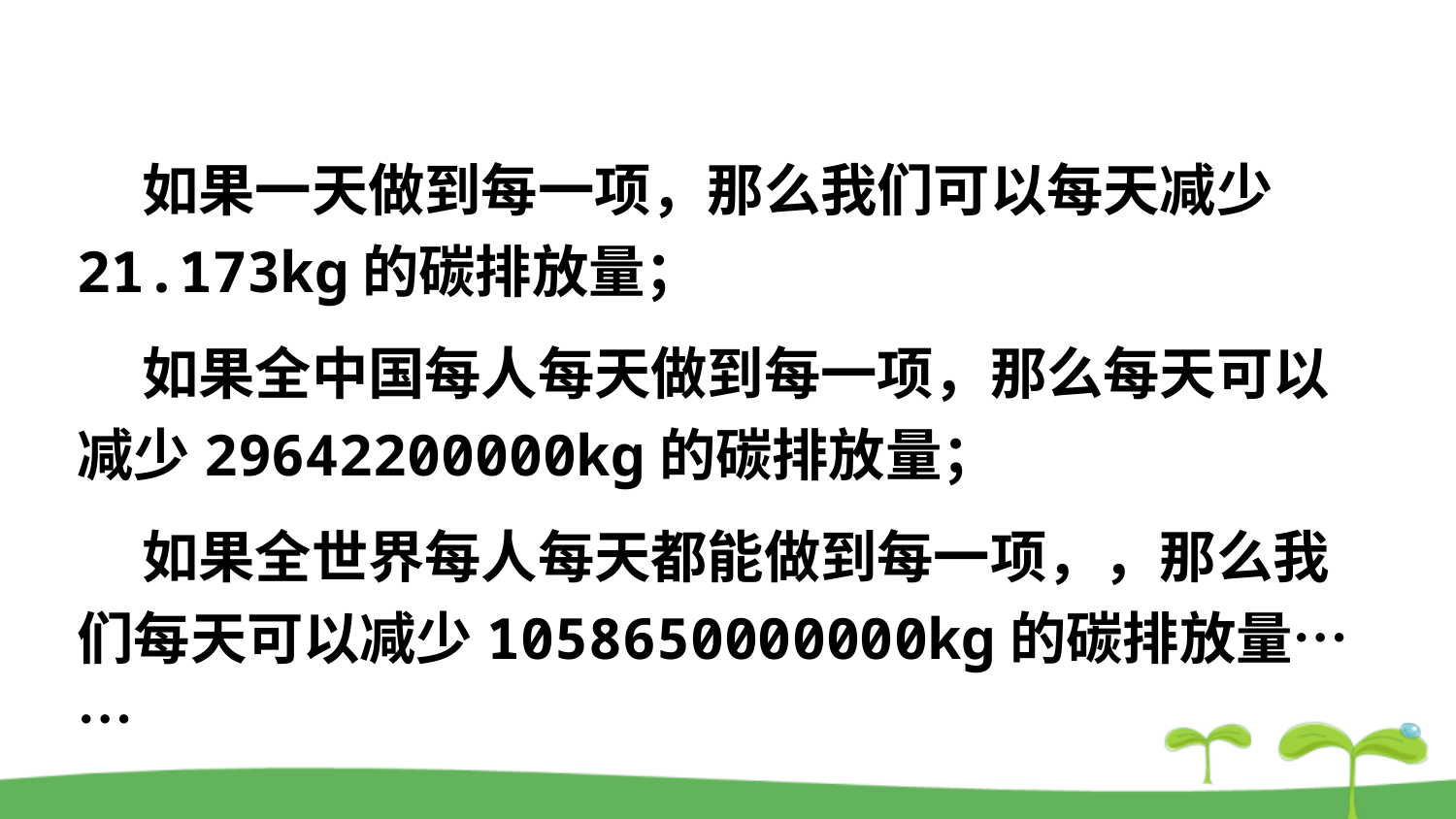

如果一天做到每一项，那么我们可以每天减少21.173kg的碳排放量；
    如果全中国每人每天做到每一项，那么每天可以减少29642200000kg的碳排放量；
    如果全世界每人每天都能做到每一项，，那么我们每天可以减少1058650000000kg的碳排放量……